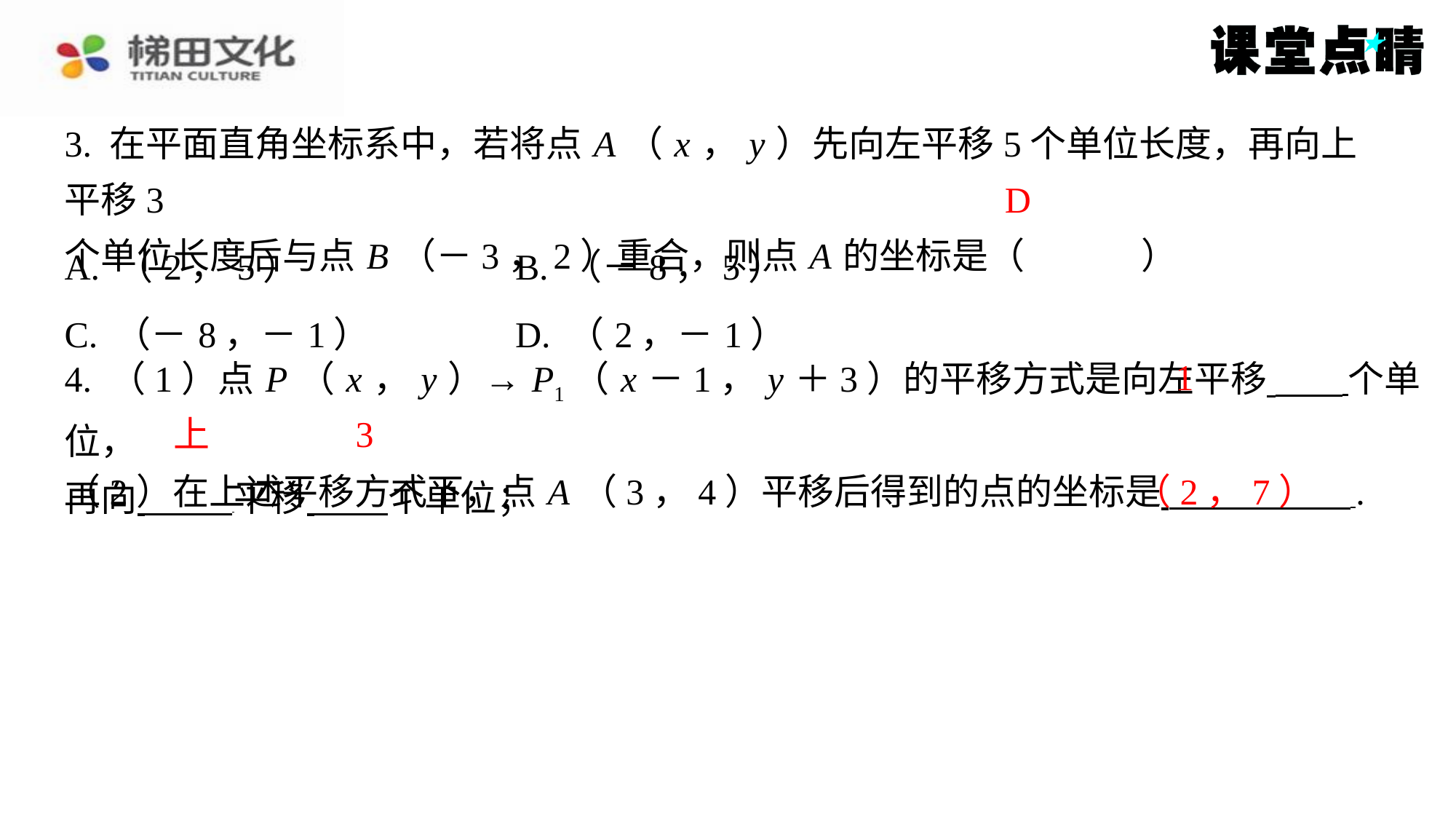

3. 在平面直角坐标系中，若将点 A （ x ， y ）先向左平移5个单位长度，再向上平移3
个单位长度后与点 B （－3，2）重合，则点 A 的坐标是（　D　）
D
| A. （2，5） | B. （－8，5） |
| --- | --- |
| C. （－8，－1） | D. （2，－1） |
1
4. （1）点 P （ x ， y ）→ P1（ x －1， y ＋3）的平移方式是向左平移            个单位，
再向               平移            个单位；
上
3
（2，7）
（2）在上述平移方式下，点 A （3，4）平移后得到的点的坐标是                             ⁠.